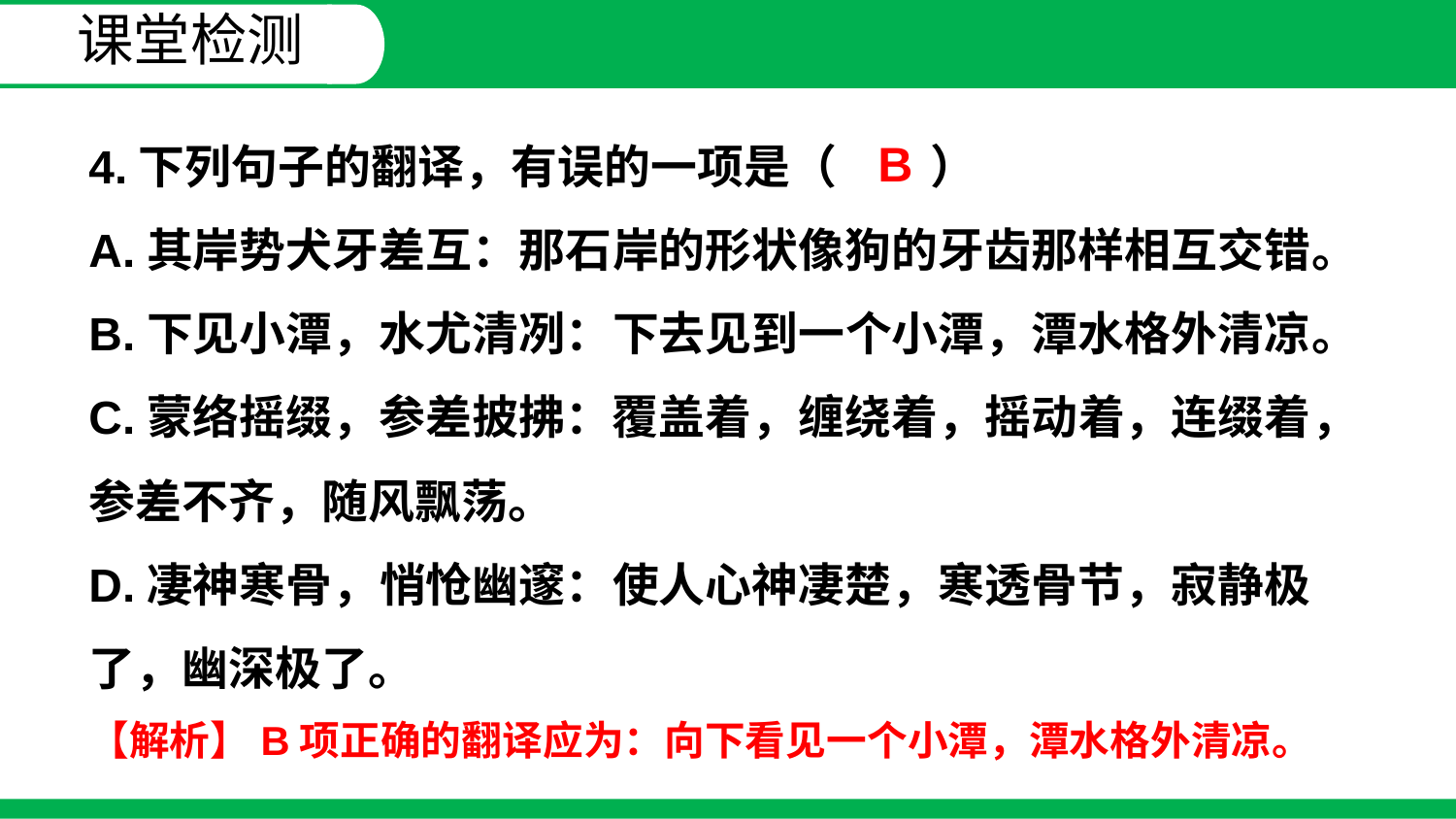

课堂检测
4.下列句子的翻译，有误的一项是（　　）
A.其岸势犬牙差互：那石岸的形状像狗的牙齿那样相互交错。
B.下见小潭，水尤清冽：下去见到一个小潭，潭水格外清凉。
C.蒙络摇缀，参差披拂：覆盖着，缠绕着，摇动着，连缀着，参差不齐，随风飘荡。
D.凄神寒骨，悄怆幽邃：使人心神凄楚，寒透骨节，寂静极
了，幽深极了。
B
【解析】B项正确的翻译应为：向下看见一个小潭，潭水格外清凉。